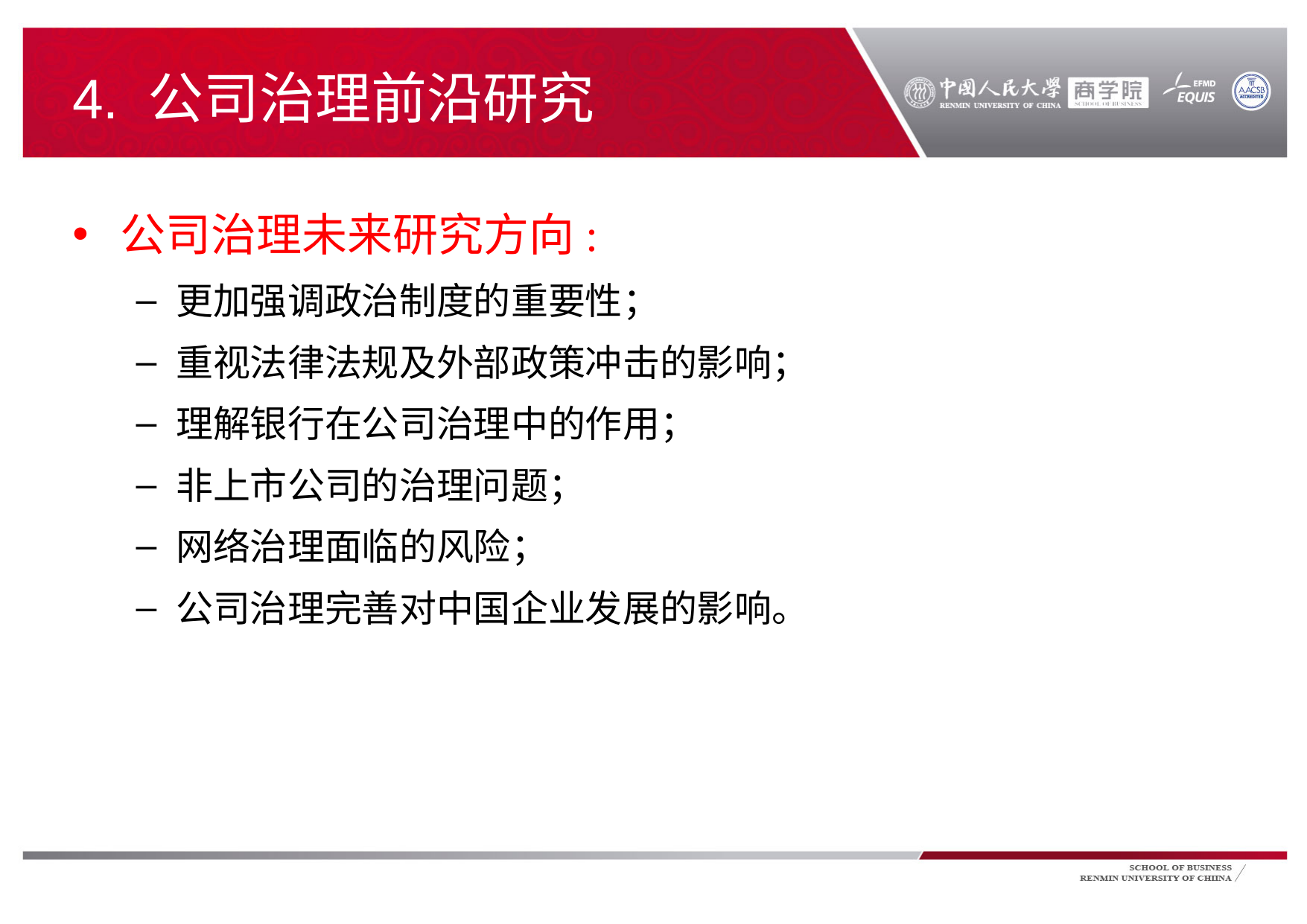

# 4. 公司治理前沿研究
公司治理未来研究方向:
更加强调政治制度的重要性；
重视法律法规及外部政策冲击的影响；
理解银行在公司治理中的作用；
非上市公司的治理问题；
网络治理面临的风险；
公司治理完善对中国企业发展的影响。